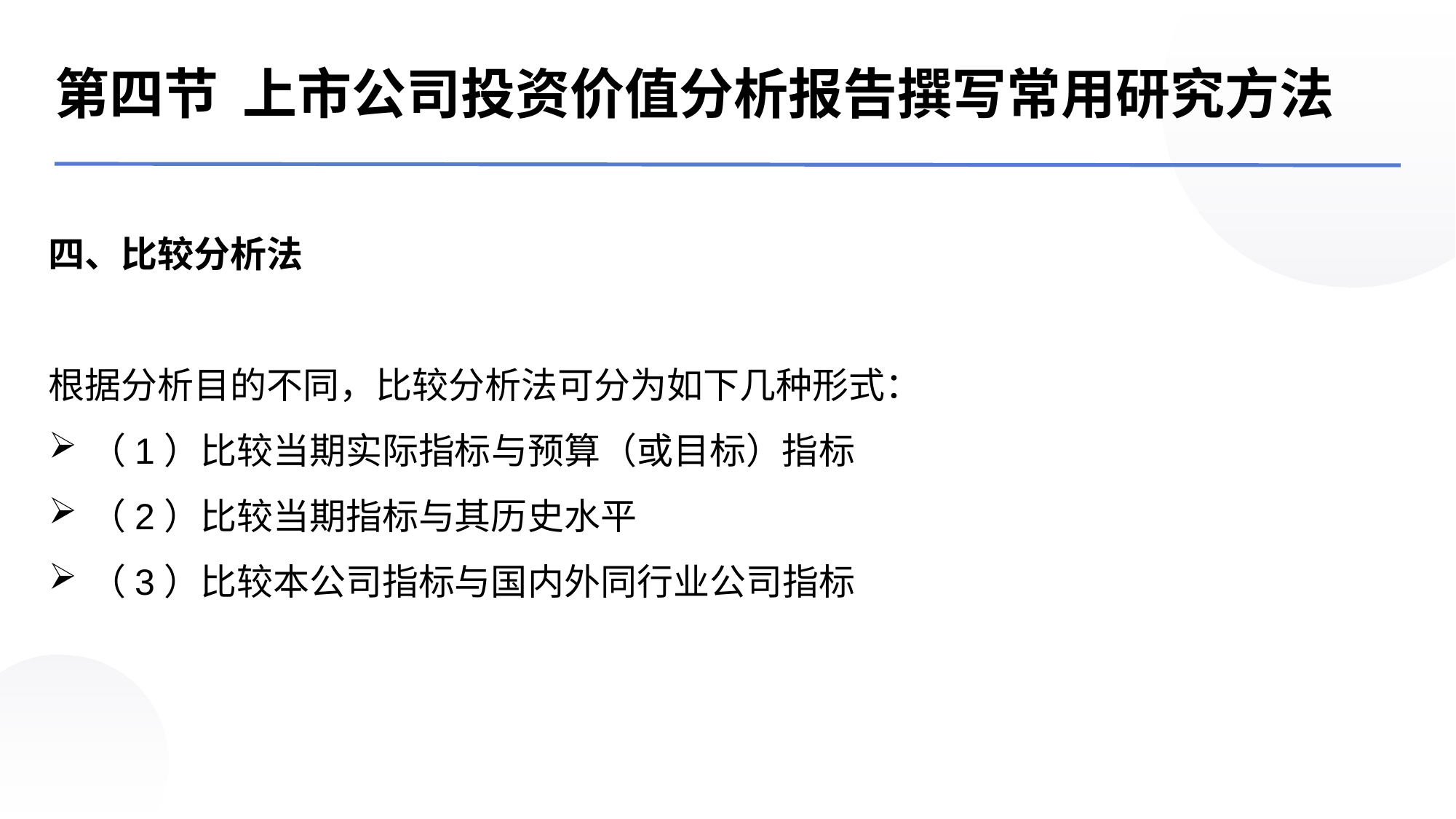

第四节  上市公司投资价值分析报告撰写常用研究方法
四、比较分析法

根据分析目的不同，比较分析法可分为如下几种形式：
（1）比较当期实际指标与预算（或目标）指标
（2）比较当期指标与其历史水平
（3）比较本公司指标与国内外同行业公司指标

22